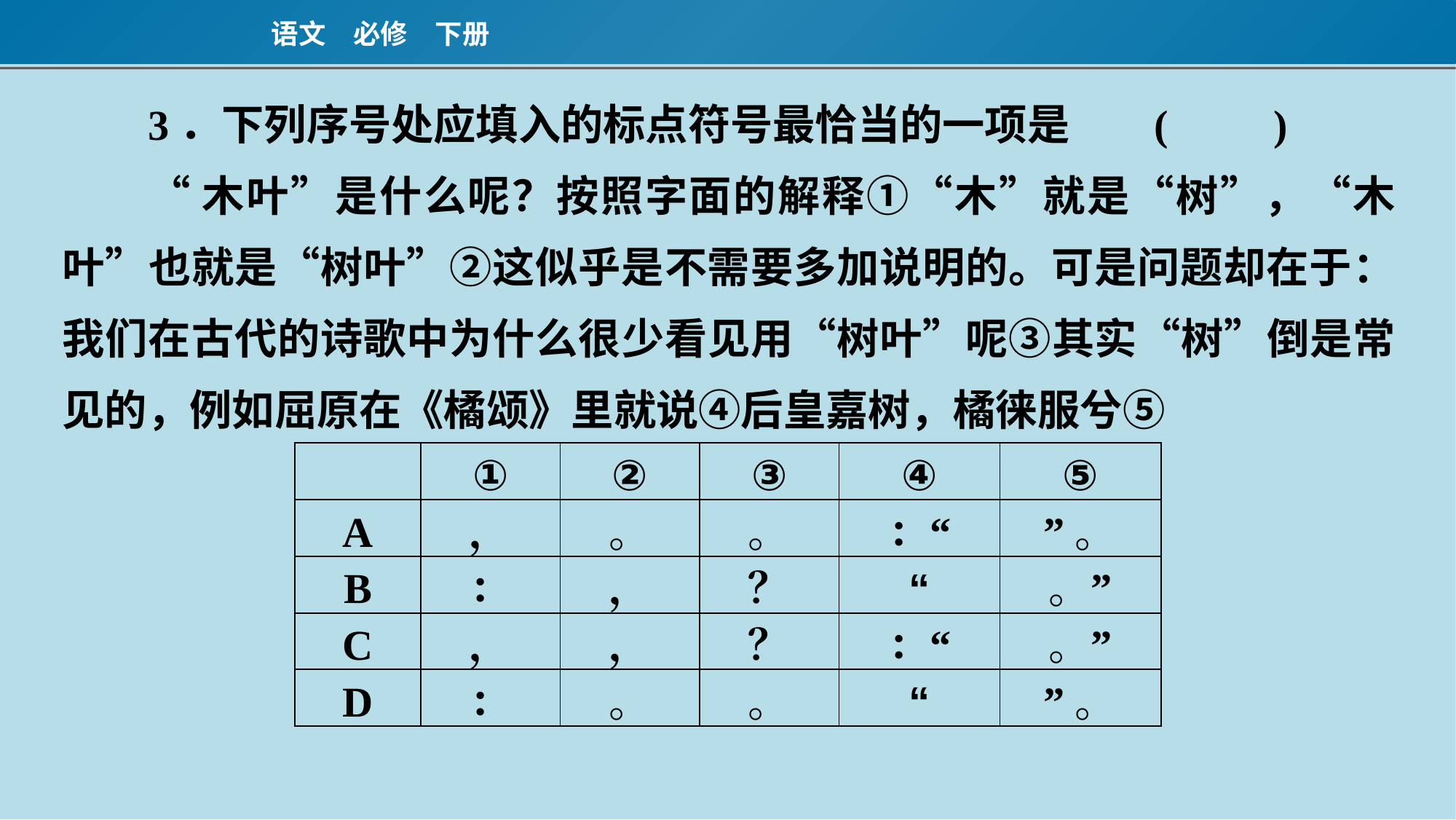

3．下列序号处应填入的标点符号最恰当的一项是	(　　)
“木叶”是什么呢？按照字面的解释①“木”就是“树”，“木叶”也就是“树叶”②这似乎是不需要多加说明的。可是问题却在于：我们在古代的诗歌中为什么很少看见用“树叶”呢③其实“树”倒是常见的，例如屈原在《橘颂》里就说④后皇嘉树，橘徕服兮⑤
|  | ① | ② | ③ | ④ | ⑤ |
| --- | --- | --- | --- | --- | --- |
| A | ， | 。 | 。 | ：“ | ”。 |
| B | ： | ， | ？ | “ | 。” |
| C | ， | ， | ？ | ：“ | 。” |
| D | ： | 。 | 。 | “ | ”。 |